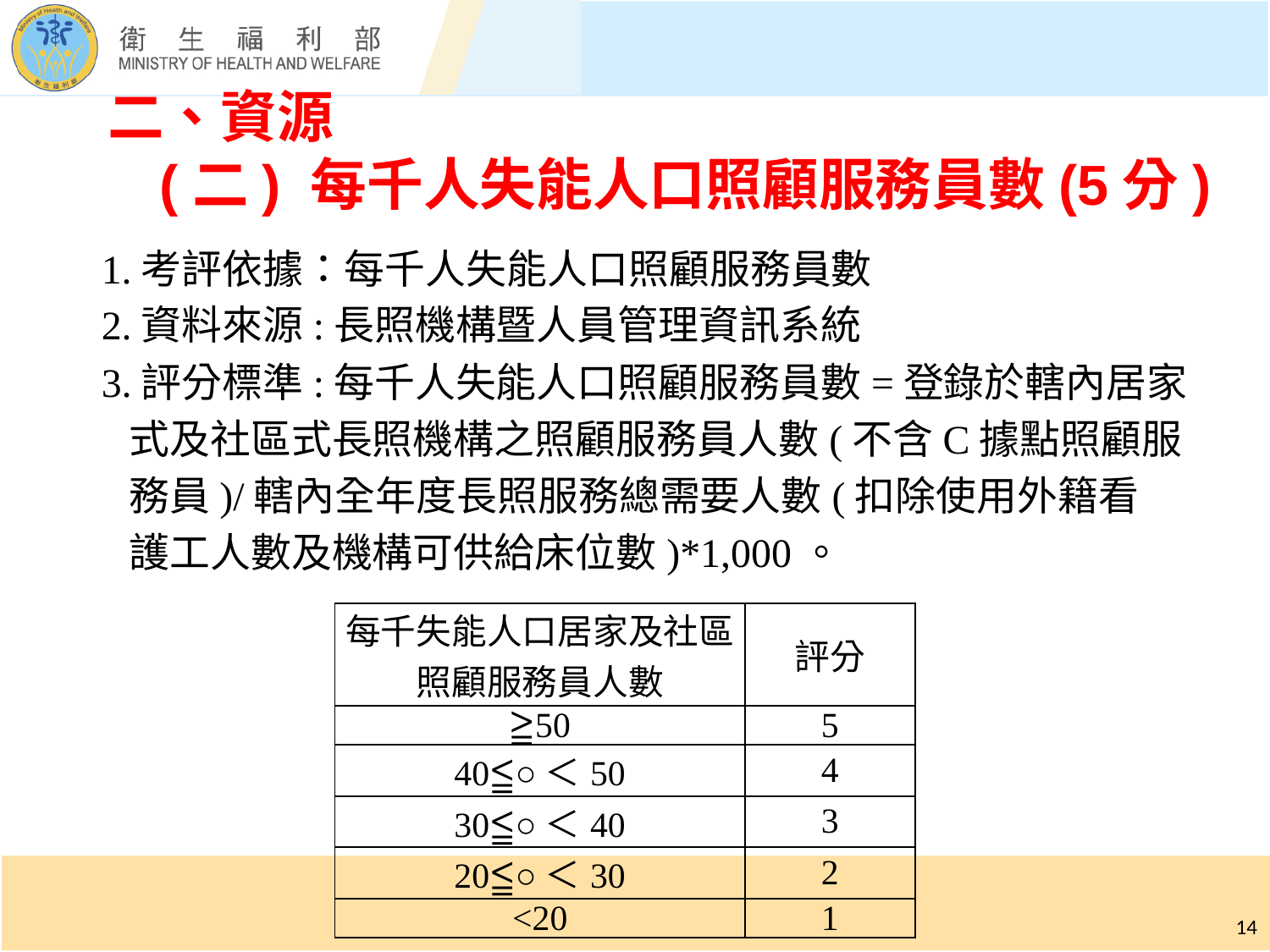

# 二、資源 (二) 每千人失能人口照顧服務員數(5分)
1.考評依據：每千人失能人口照顧服務員數
2.資料來源:長照機構暨人員管理資訊系統
3.評分標準:每千人失能人口照顧服務員數=登錄於轄內居家
  式及社區式長照機構之照顧服務員人數(不含C據點照顧服
  務員)/轄內全年度長照服務總需要人數(扣除使用外籍看
  護工人數及機構可供給床位數)*1,000。

| 每千失能人口居家及社區照顧服務員人數 | 評分 |
| --- | --- |
| ≧50 | 5 |
| 40≦○＜50 | 4 |
| 30≦○＜40 | 3 |
| 20≦○＜30 | 2 |
| <20 | 1 |
14